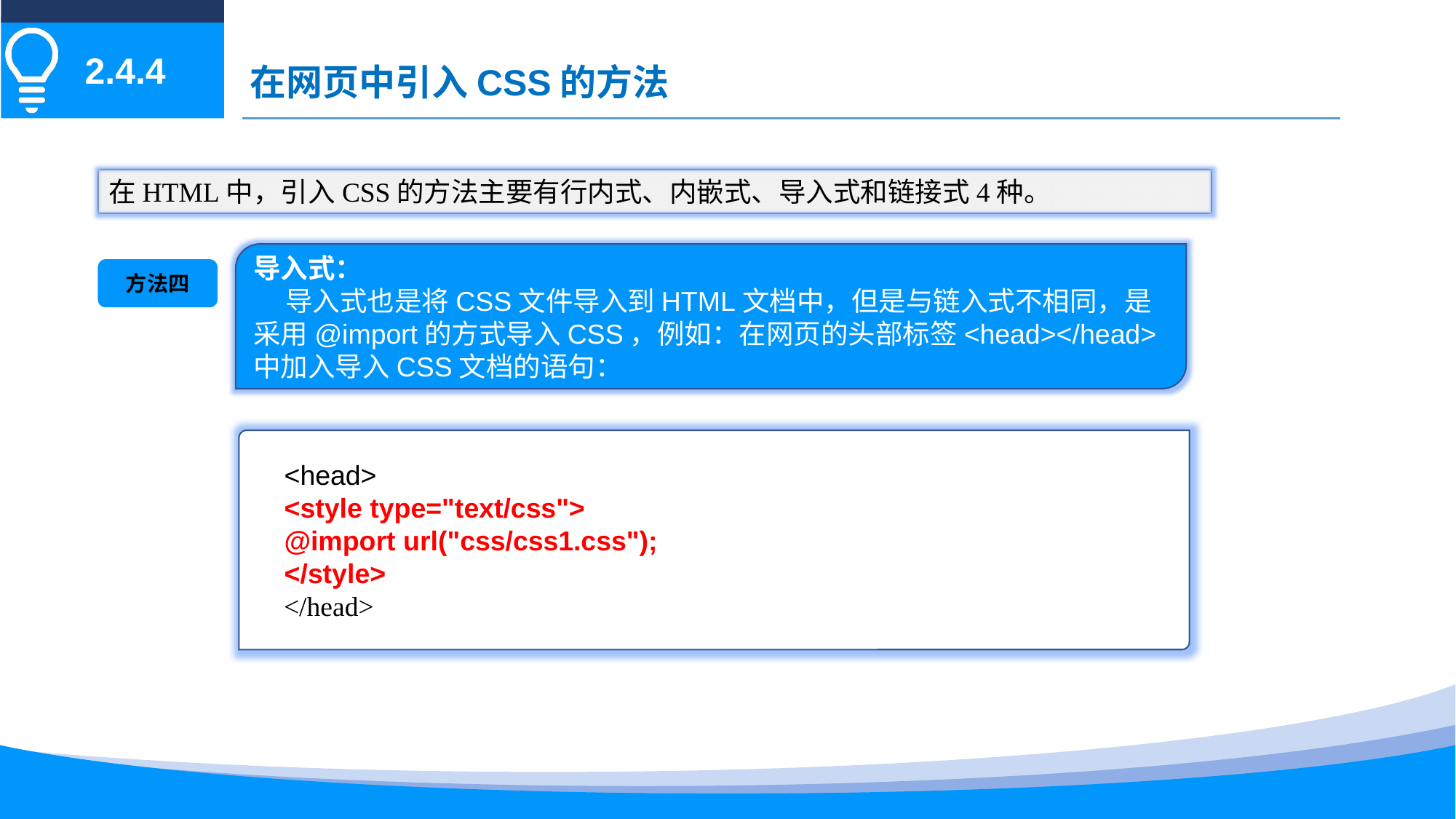

2.4.4
在网页中引入CSS的方法
在HTML中，引入CSS的方法主要有行内式、内嵌式、导入式和链接式4种。
导入式：
导入式也是将CSS文件导入到HTML文档中，但是与链入式不相同，是采用@import的方式导入CSS，例如：在网页的头部标签<head></head>中加入导入CSS文档的语句：
方法四
<head>
<style type="text/css">
@import url("css/css1.css");
</style>
</head>